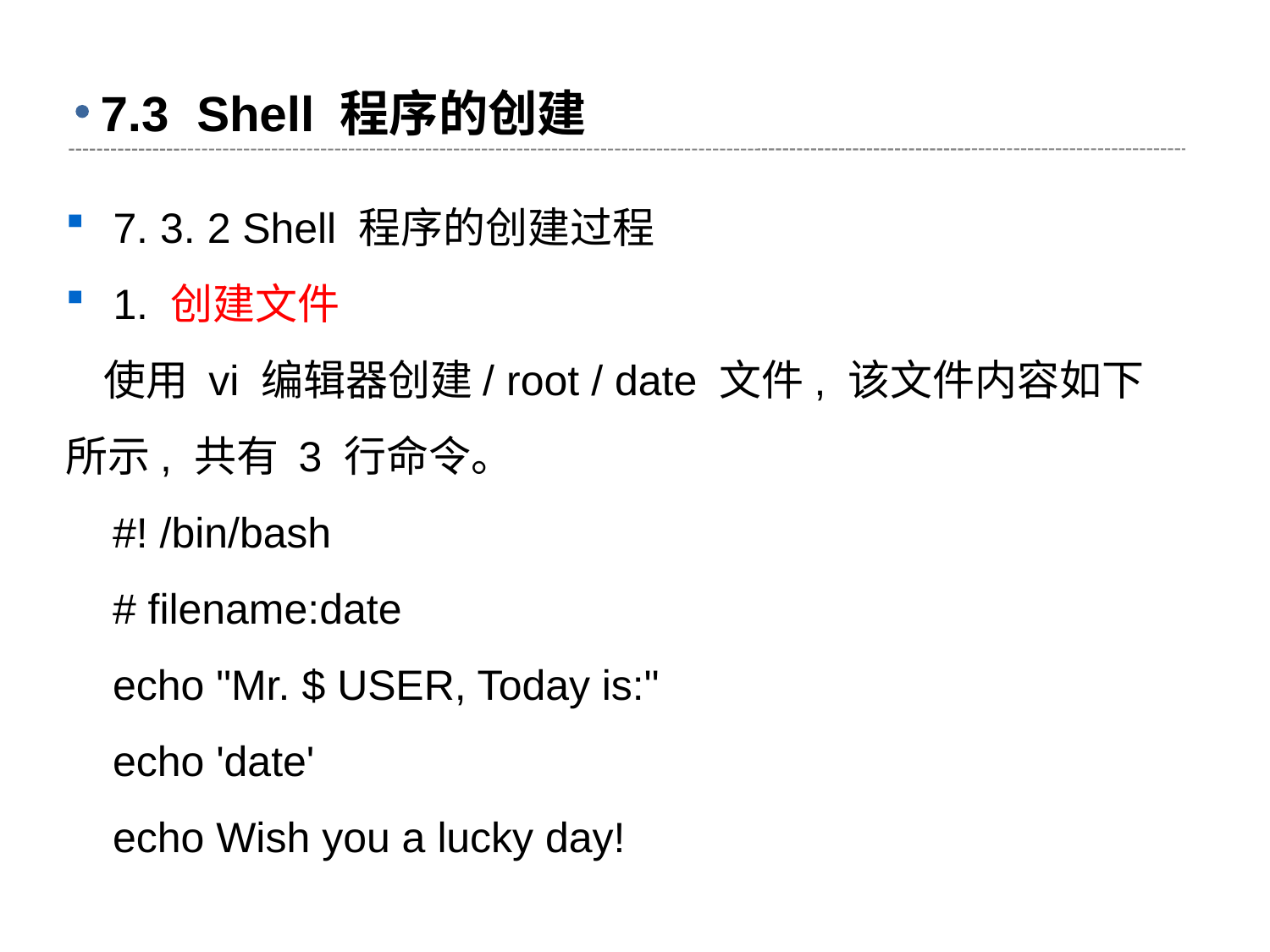

# 7.3  Shell 程序的创建
7. 3. 2 Shell 程序的创建过程
1. 创建文件
   使用 vi 编辑器创建/ root / date 文件, 该文件内容如下所示, 共有 3 行命令。
    #! /bin/bash
    # filename:date
    echo "Mr. $ USER, Today is:"
    echo 'date'
    echo Wish you a lucky day!